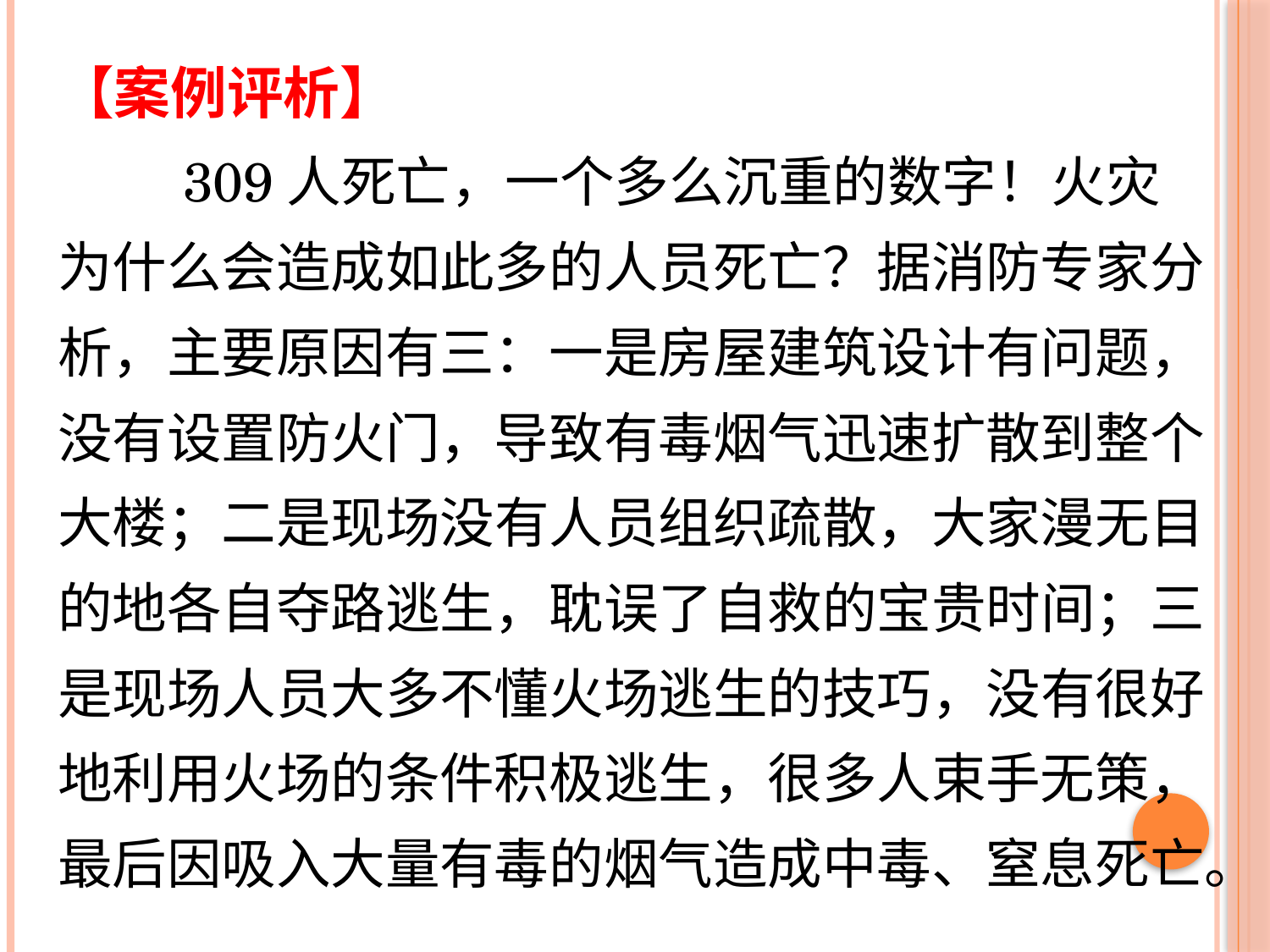

【案例评析】
        309人死亡，一个多么沉重的数字！火灾为什么会造成如此多的人员死亡？据消防专家分析，主要原因有三：一是房屋建筑设计有问题，没有设置防火门，导致有毒烟气迅速扩散到整个大楼；二是现场没有人员组织疏散，大家漫无目的地各自夺路逃生，耽误了自救的宝贵时间；三是现场人员大多不懂火场逃生的技巧，没有很好地利用火场的条件积极逃生，很多人束手无策，最后因吸入大量有毒的烟气造成中毒、窒息死亡。